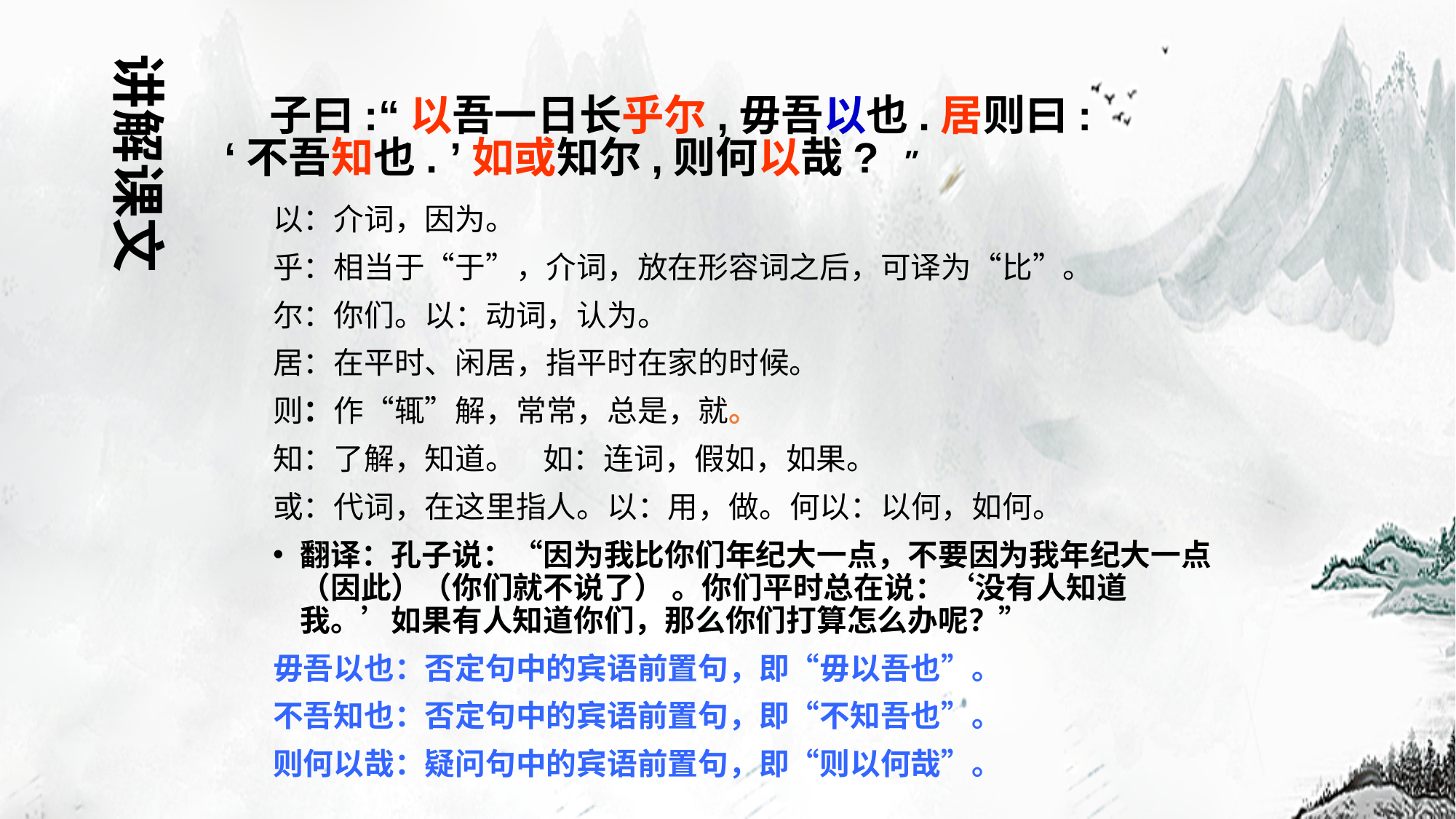

讲解课文
# 子曰:“以吾一日长乎尔,毋吾以也.居则曰: ‘不吾知也. ’如或知尔,则何以哉?  ”
以：介词，因为。
乎：相当于“于”，介词，放在形容词之后，可译为“比”。
尔：你们。以：动词，认为。
居：在平时、闲居，指平时在家的时候。
则：作“辄”解，常常，总是，就。
知：了解，知道。    如：连词，假如，如果。
或：代词，在这里指人。以：用，做。何以：以何，如何。
翻译：孔子说：“因为我比你们年纪大一点，不要因为我年纪大一点（因此）（你们就不说了） 。你们平时总在说：‘没有人知道我。’如果有人知道你们，那么你们打算怎么办呢？”
毋吾以也：否定句中的宾语前置句，即“毋以吾也”。
不吾知也：否定句中的宾语前置句，即“不知吾也”。
则何以哉：疑问句中的宾语前置句，即“则以何哉”。